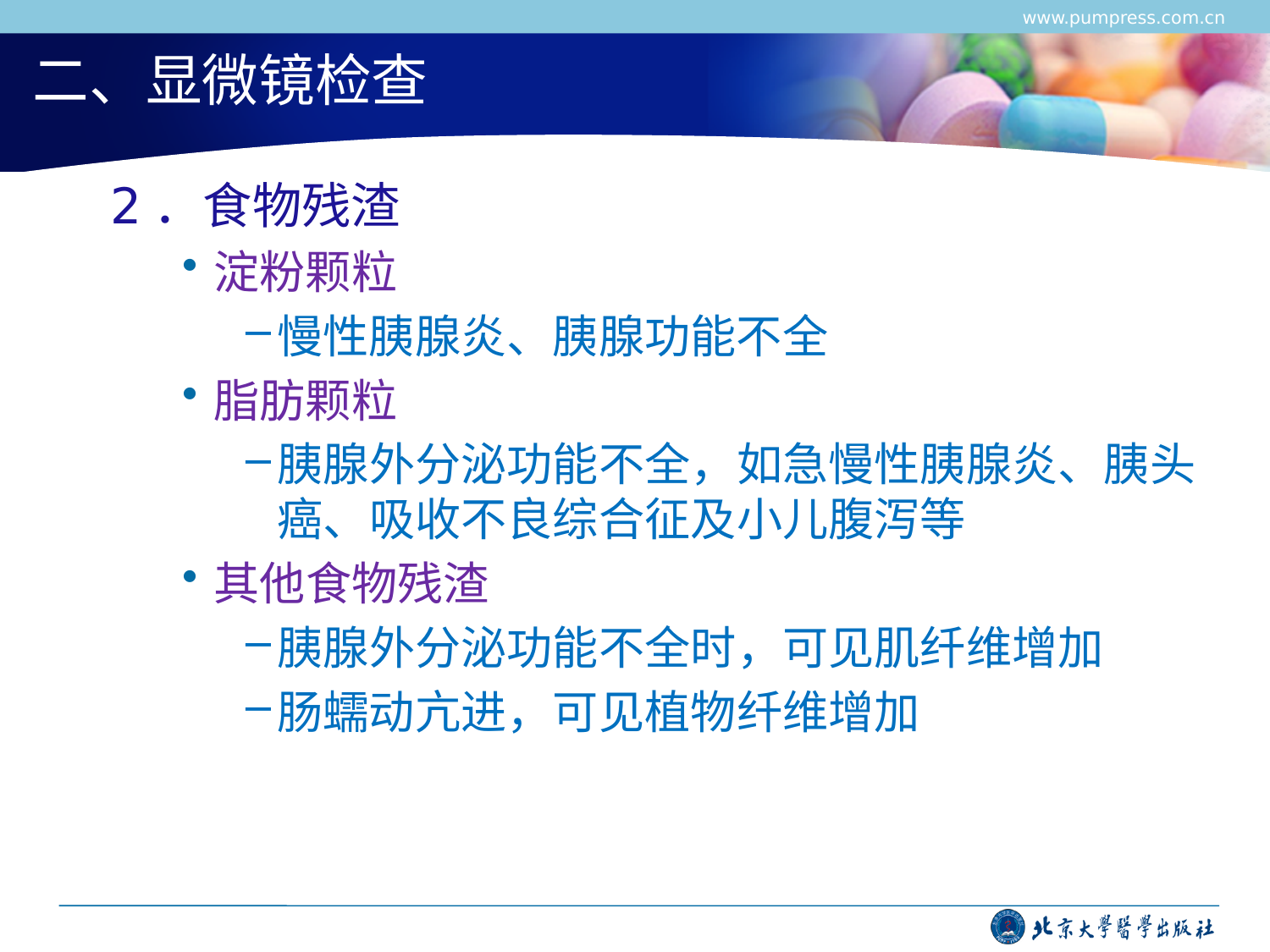

www.pumpress.com.cn
# 二、显微镜检查
2．食物残渣
淀粉颗粒
慢性胰腺炎、胰腺功能不全
脂肪颗粒
胰腺外分泌功能不全，如急慢性胰腺炎、胰头癌、吸收不良综合征及小儿腹泻等
其他食物残渣
胰腺外分泌功能不全时，可见肌纤维增加
肠蠕动亢进，可见植物纤维增加